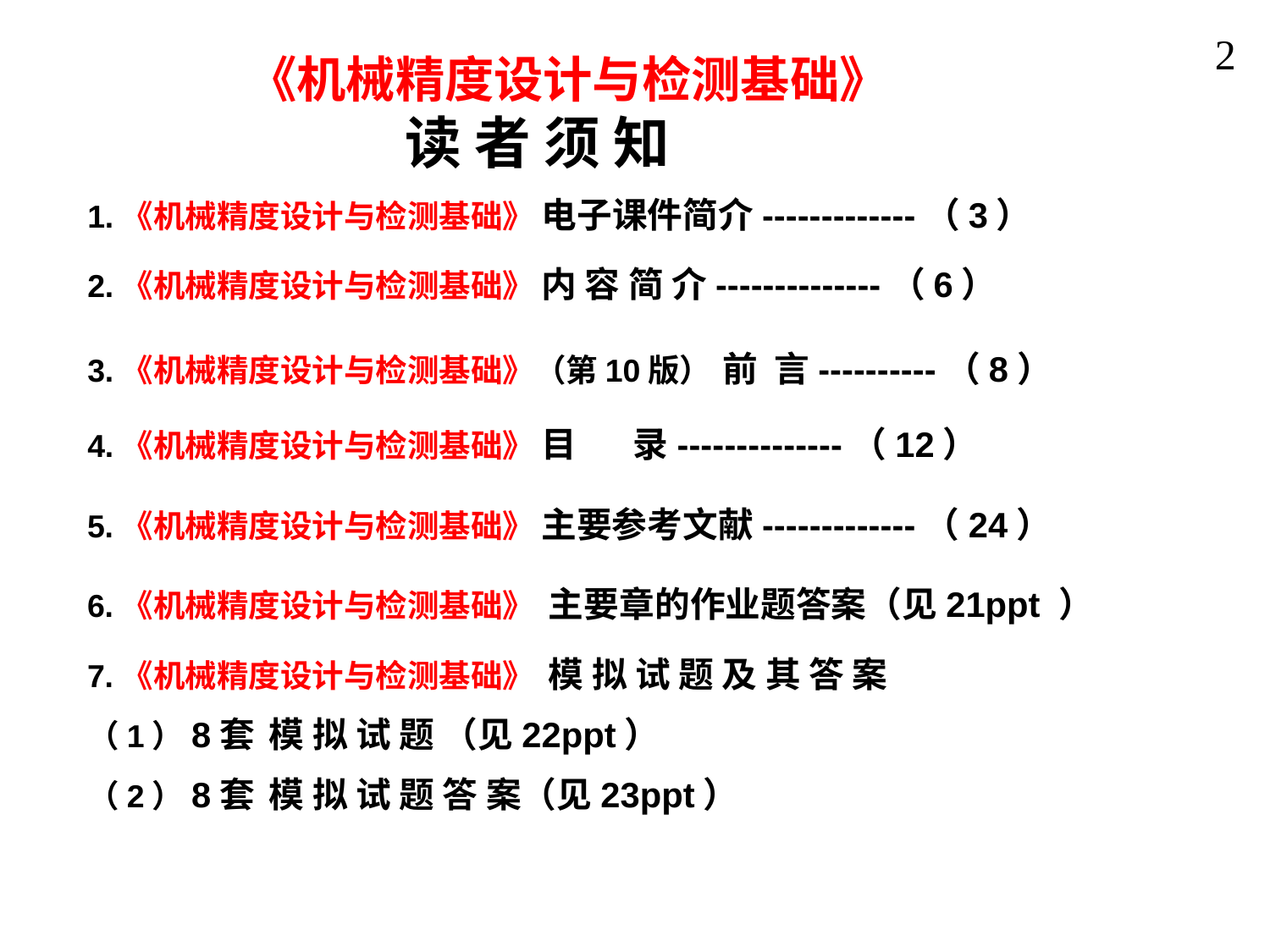

2
《机械精度设计与检测基础》
             读 者 须 知
1.《机械精度设计与检测基础》 电子课件简介-------------（3）
2.《机械精度设计与检测基础》 内 容 简 介--------------（6）
3.《机械精度设计与检测基础》（第10版） 前  言----------（8）
4.《机械精度设计与检测基础》 目       录--------------（12）
5.《机械精度设计与检测基础》 主要参考文献-------------（24）
6.《机械精度设计与检测基础》  主要章的作业题答案（见21ppt ）
7.《机械精度设计与检测基础》  模 拟 试 题 及 其 答 案
（1）8套  模 拟 试 题 （见22ppt）
（2）8套  模 拟 试 题 答 案（见23ppt）